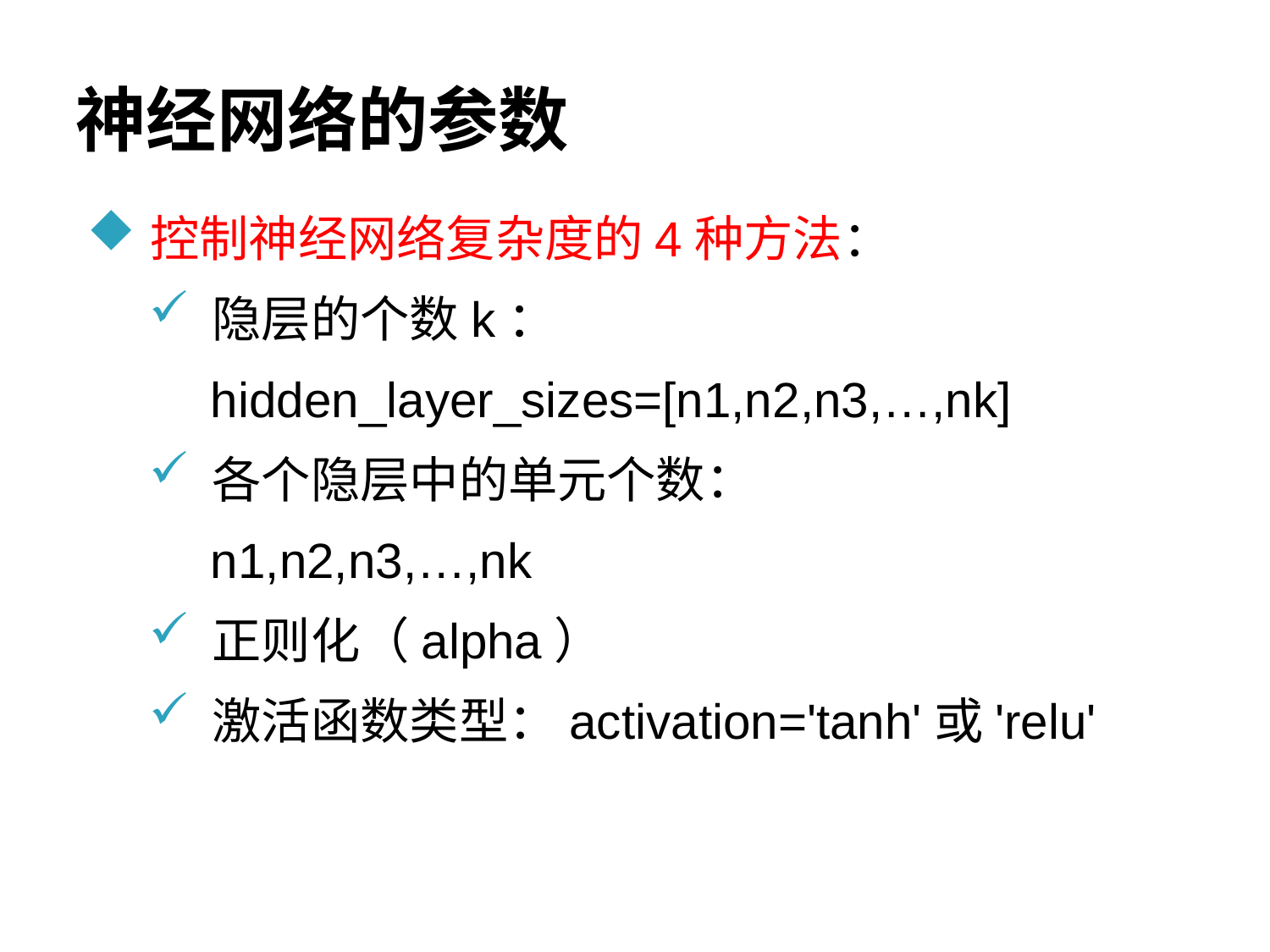

# 神经网络的参数
控制神经网络复杂度的4种方法：
隐层的个数k：
hidden_layer_sizes=[n1,n2,n3,…,nk]
各个隐层中的单元个数：
n1,n2,n3,…,nk
正则化（alpha）
激活函数类型：activation='tanh'或'relu'